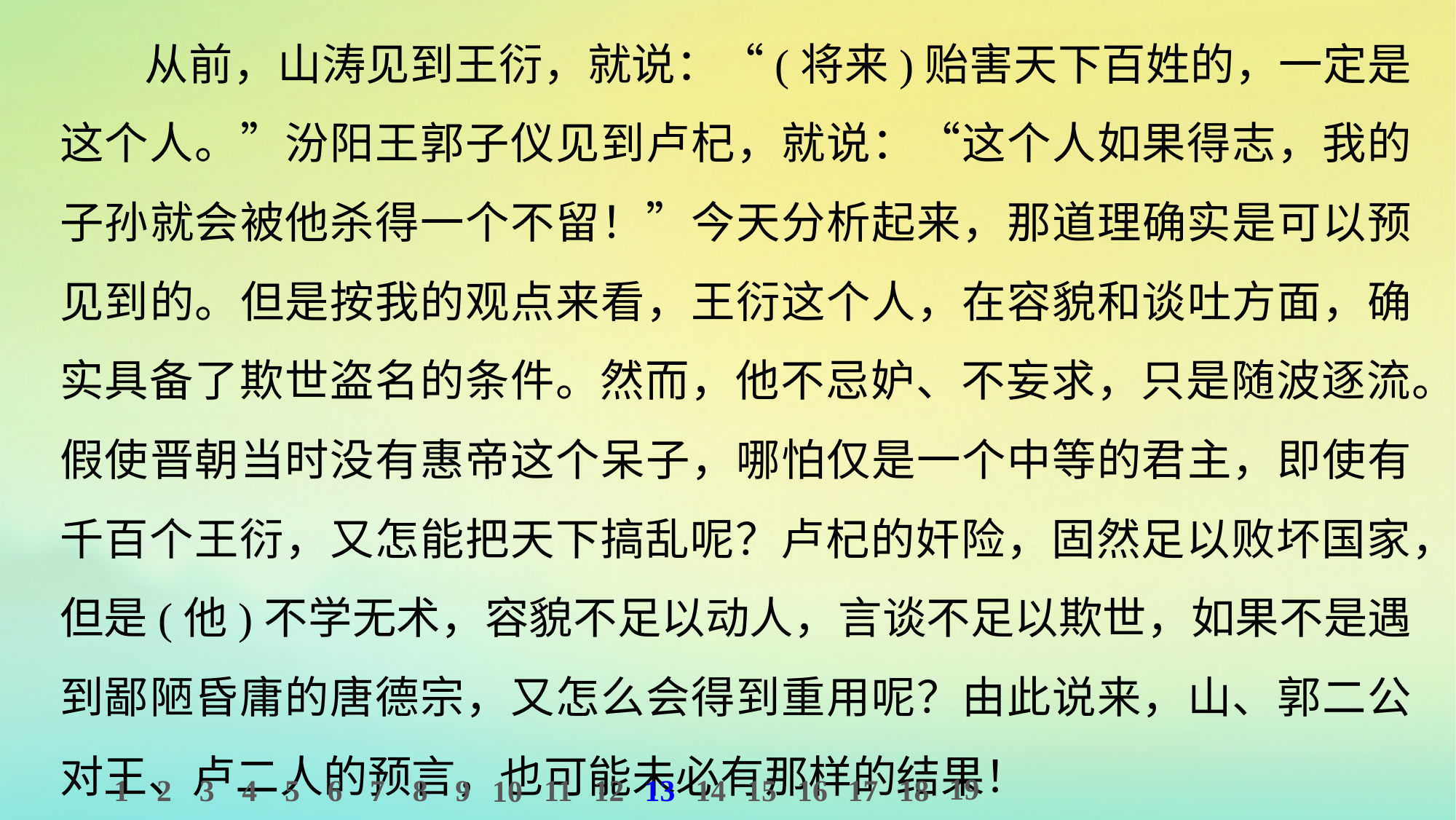

从前，山涛见到王衍，就说：“(将来)贻害天下百姓的，一定是这个人。”汾阳王郭子仪见到卢杞，就说：“这个人如果得志，我的子孙就会被他杀得一个不留！”今天分析起来，那道理确实是可以预见到的。但是按我的观点来看，王衍这个人，在容貌和谈吐方面，确实具备了欺世盗名的条件。然而，他不忌妒、不妄求，只是随波逐流。假使晋朝当时没有惠帝这个呆子，哪怕仅是一个中等的君主，即使有千百个王衍，又怎能把天下搞乱呢？卢杞的奸险，固然足以败坏国家，但是(他)不学无术，容貌不足以动人，言谈不足以欺世，如果不是遇到鄙陋昏庸的唐德宗，又怎么会得到重用呢？由此说来，山、郭二公对王、卢二人的预言，也可能未必有那样的结果！
19
1
2
3
4
5
6
7
8
9
11
12
13
14
15
16
17
18
10